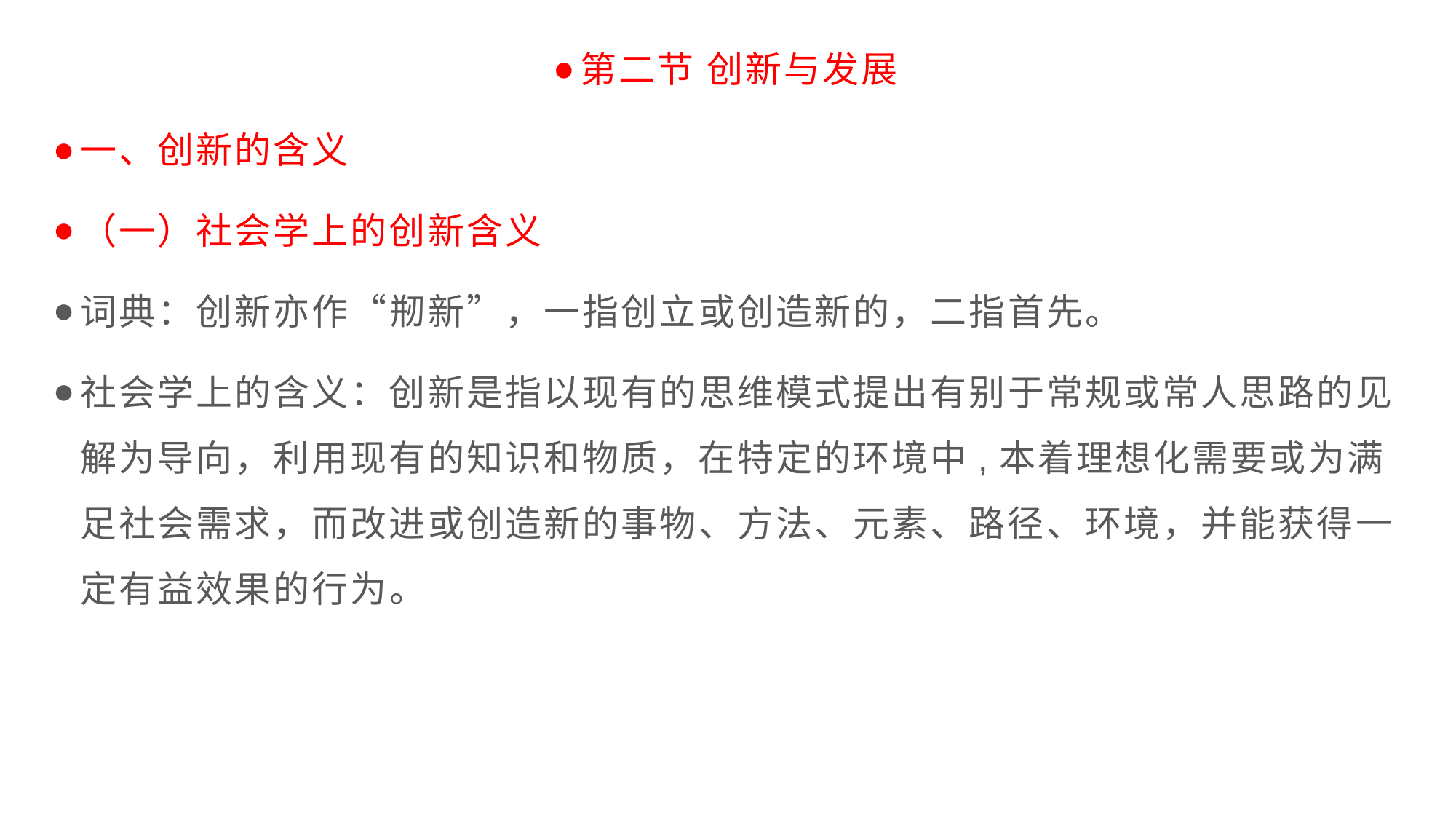

第二节 创新与发展
一、创新的含义
（一）社会学上的创新含义
词典：创新亦作“剏新”，一指创立或创造新的，二指首先。
社会学上的含义：创新是指以现有的思维模式提出有别于常规或常人思路的见解为导向，利用现有的知识和物质，在特定的环境中,本着理想化需要或为满足社会需求，而改进或创造新的事物、方法、元素、路径、环境，并能获得一定有益效果的行为。